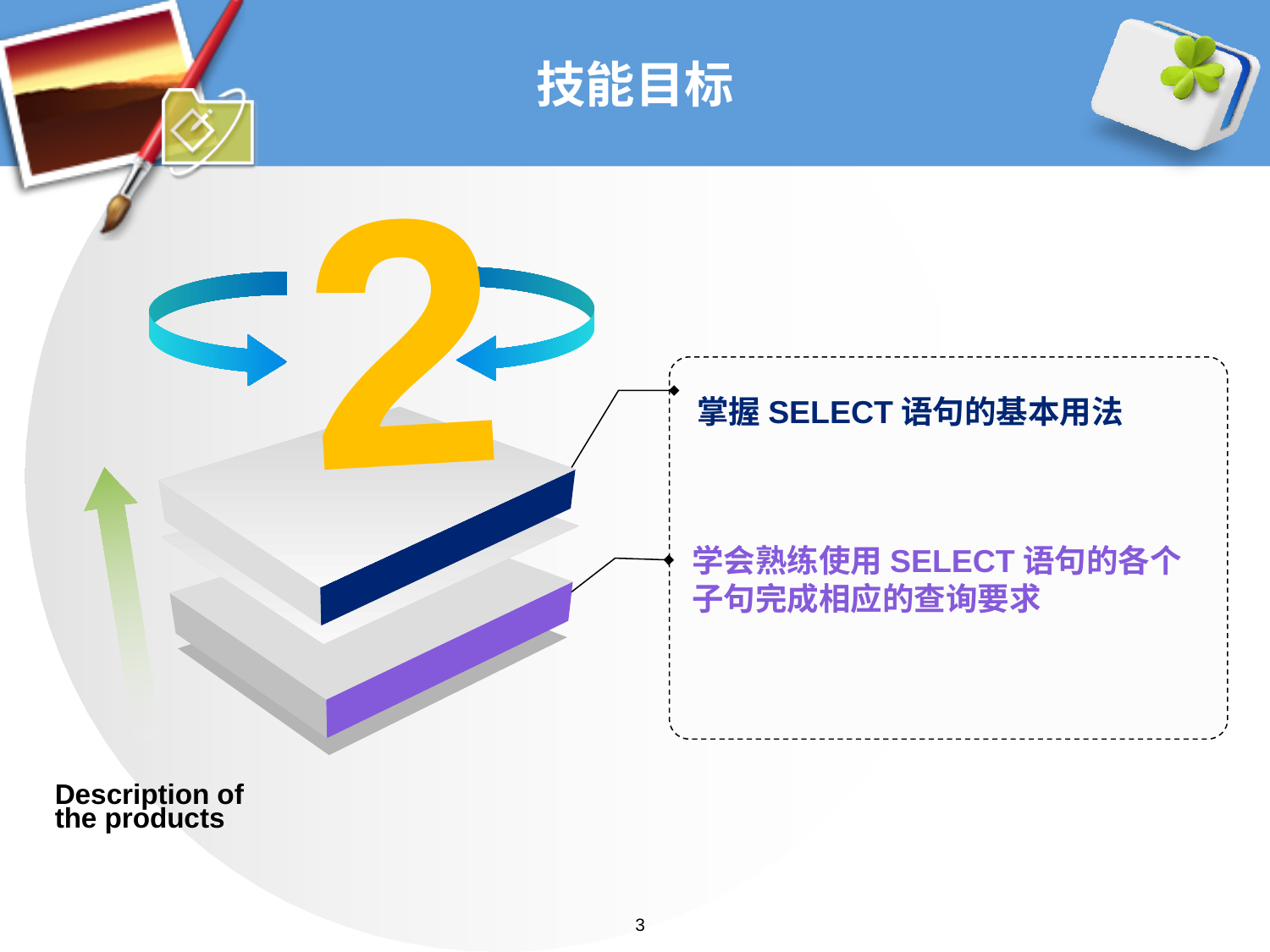

# 技能目标
2

掌握SELECT语句的基本用法

学会熟练使用SELECT语句的各个子句完成相应的查询要求
Description of the products
3